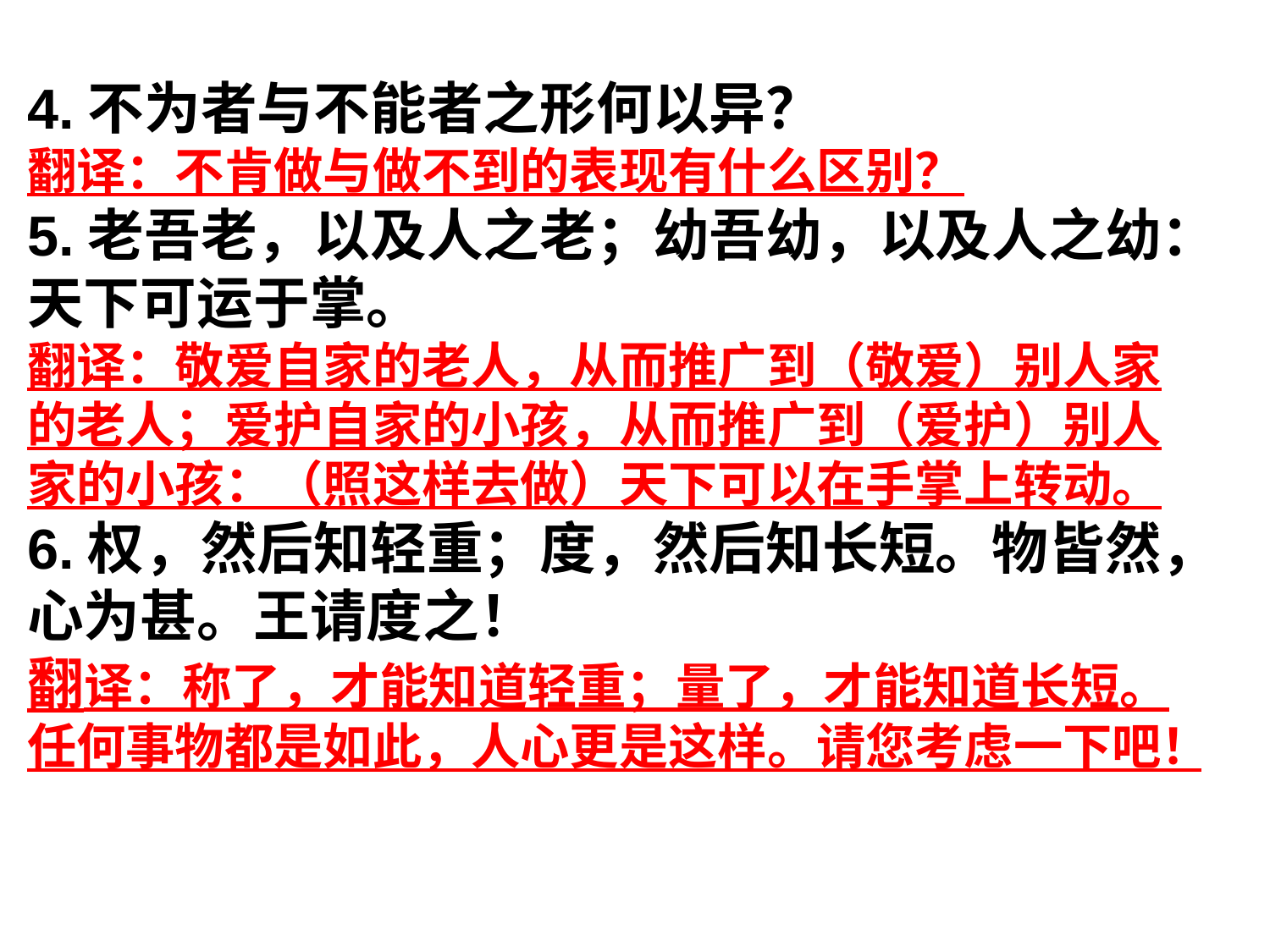

4.不为者与不能者之形何以异？
翻译：不肯做与做不到的表现有什么区别？
5.老吾老，以及人之老；幼吾幼，以及人之幼：天下可运于掌。
翻译：敬爱自家的老人，从而推广到（敬爱）别人家的老人；爱护自家的小孩，从而推广到（爱护）别人家的小孩：（照这样去做）天下可以在手掌上转动。
6.权，然后知轻重；度，然后知长短。物皆然，心为甚。王请度之！
翻译：称了，才能知道轻重；量了，才能知道长短。任何事物都是如此，人心更是这样。请您考虑一下吧！